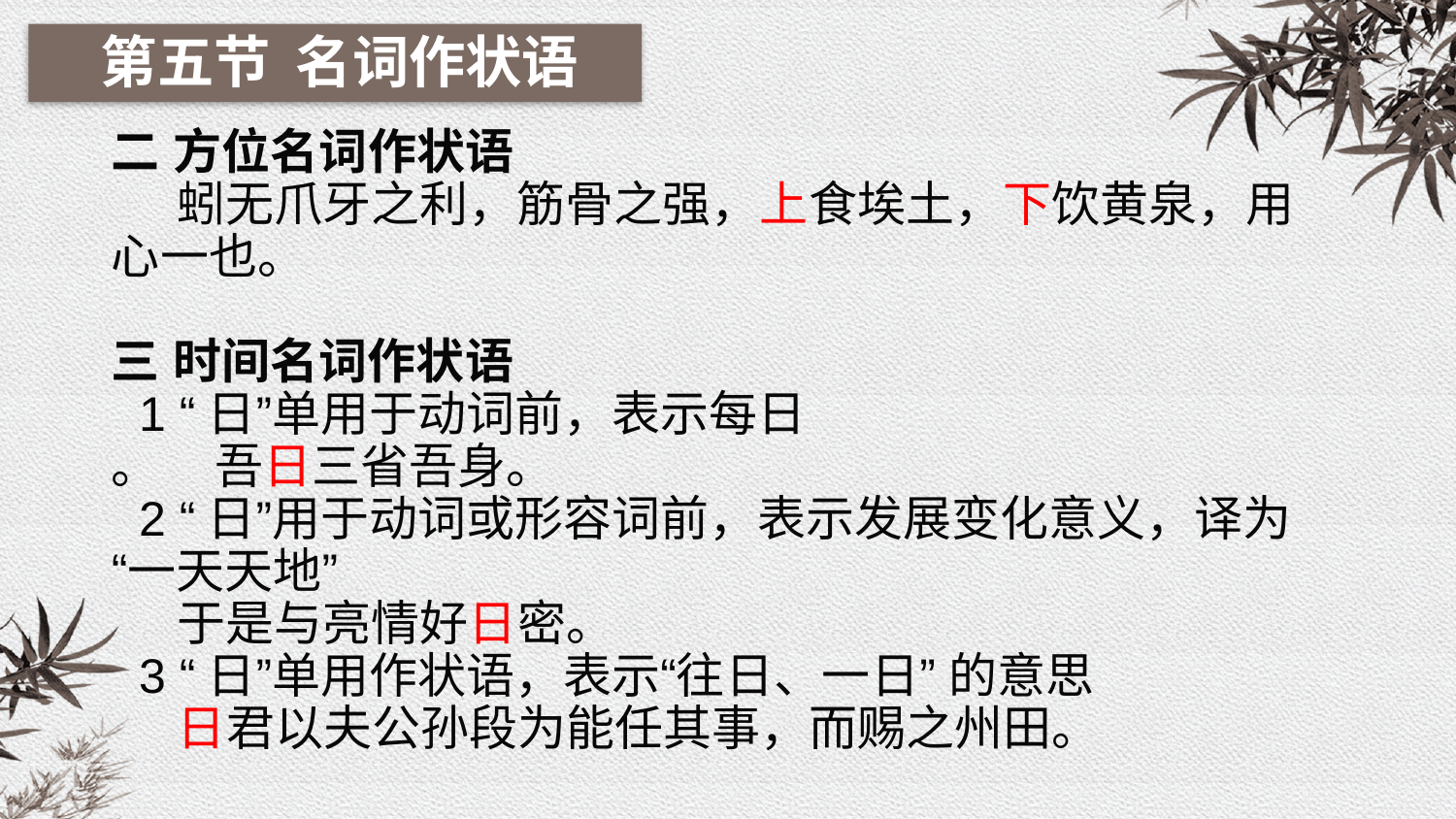

第五节  名词作状语

二 方位名词作状语
    蚓无爪牙之利，筋骨之强，上食埃土，下饮黄泉，用心一也。

三 时间名词作状语
  1 “日”单用于动词前，表示每日
。    吾日三省吾身。
  2 “日”用于动词或形容词前，表示发展变化意义，译为“一天天地”
    于是与亮情好日密。
  3 “日”单用作状语，表示“往日、一日” 的意思
    日君以夫公孙段为能任其事，而赐之州田。